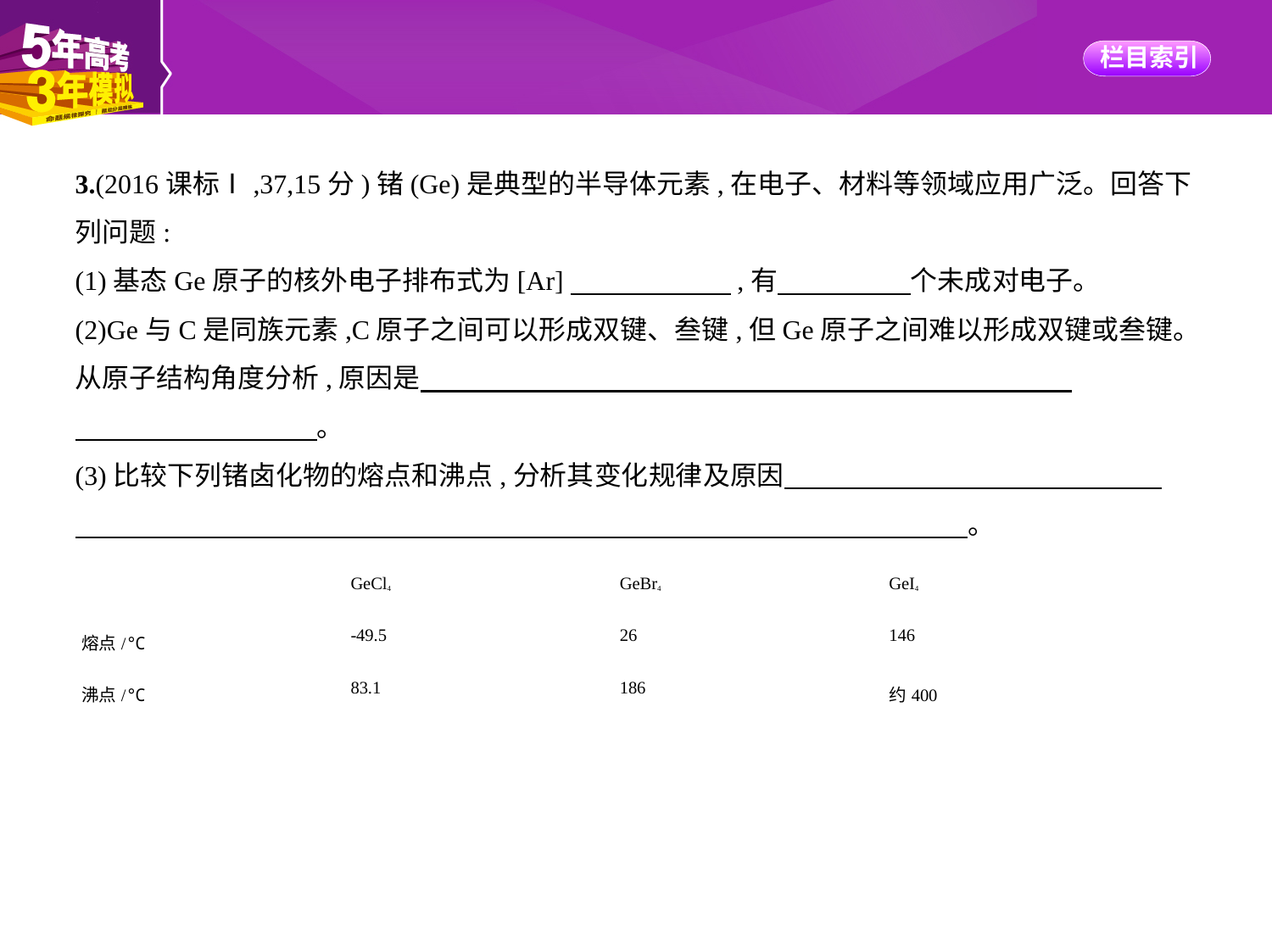

3.(2016课标Ⅰ,37,15分)锗(Ge)是典型的半导体元素,在电子、材料等领域应用广泛。回答下
列问题:
(1)基态Ge原子的核外电子排布式为[Ar]　　　　　    ,有　　　　    个未成对电子。
(2)Ge与C是同族元素,C原子之间可以形成双键、叁键,但Ge原子之间难以形成双键或叁键。
从原子结构角度分析,原因是
　　　　　　　　    。
(3)比较下列锗卤化物的熔点和沸点,分析其变化规律及原因　　　　　　　　　　　　　    
　　　　　　　　　　　　　　　　　　　　　　　　　　　　　　　　    。
|  | GeCl4 | GeBr4 | GeI4 |
| --- | --- | --- | --- |
| 熔点/℃ | -49.5 | 26 | 146 |
| 沸点/℃ | 83.1 | 186 | 约400 |